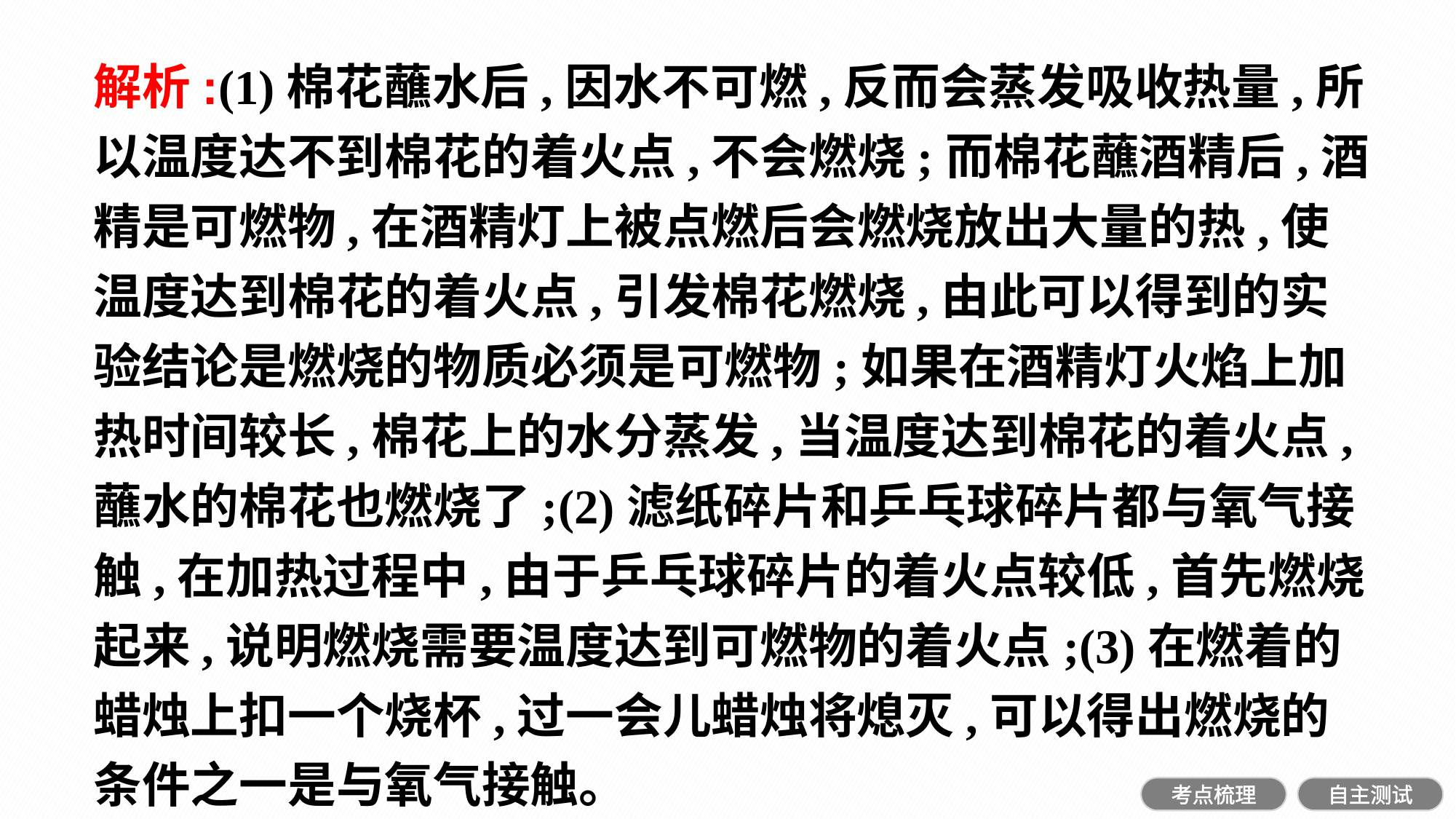

解析:(1)棉花蘸水后,因水不可燃,反而会蒸发吸收热量,所以温度达不到棉花的着火点,不会燃烧;而棉花蘸酒精后,酒精是可燃物,在酒精灯上被点燃后会燃烧放出大量的热,使温度达到棉花的着火点,引发棉花燃烧,由此可以得到的实验结论是燃烧的物质必须是可燃物;如果在酒精灯火焰上加热时间较长,棉花上的水分蒸发,当温度达到棉花的着火点,蘸水的棉花也燃烧了;(2)滤纸碎片和乒乓球碎片都与氧气接触,在加热过程中,由于乒乓球碎片的着火点较低,首先燃烧起来,说明燃烧需要温度达到可燃物的着火点;(3)在燃着的蜡烛上扣一个烧杯,过一会儿蜡烛将熄灭,可以得出燃烧的条件之一是与氧气接触。